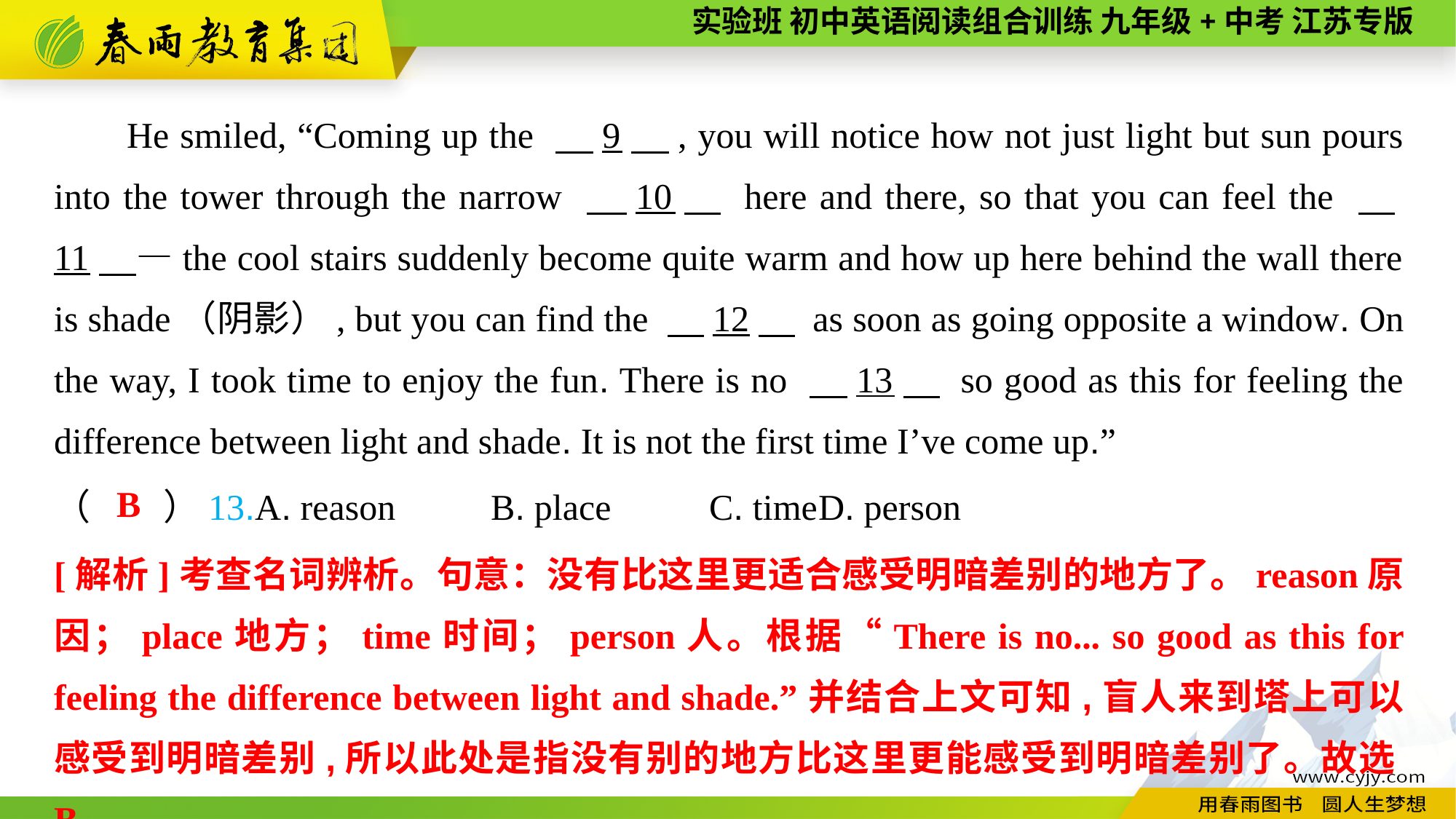

He smiled, “Coming up the 　9　, you will notice how not just light but sun pours into the tower through the narrow 　10　 here and there, so that you can feel the 　11　—the cool stairs suddenly become quite warm and how up here behind the wall there is shade（阴影）, but you can find the 　12　 as soon as going opposite a window. On the way, I took time to enjoy the fun. There is no 　13　 so good as this for feeling the difference between light and shade. It is not the first time I’ve come up.”
B
（　　）13.A. reason	B. place	C. time	D. person
[解析]考查名词辨析。句意：没有比这里更适合感受明暗差别的地方了。reason原因；place地方；time时间；person人。根据“There is no... so good as this for feeling the difference between light and shade.”并结合上文可知,盲人来到塔上可以感受到明暗差别,所以此处是指没有别的地方比这里更能感受到明暗差别了。故选B。